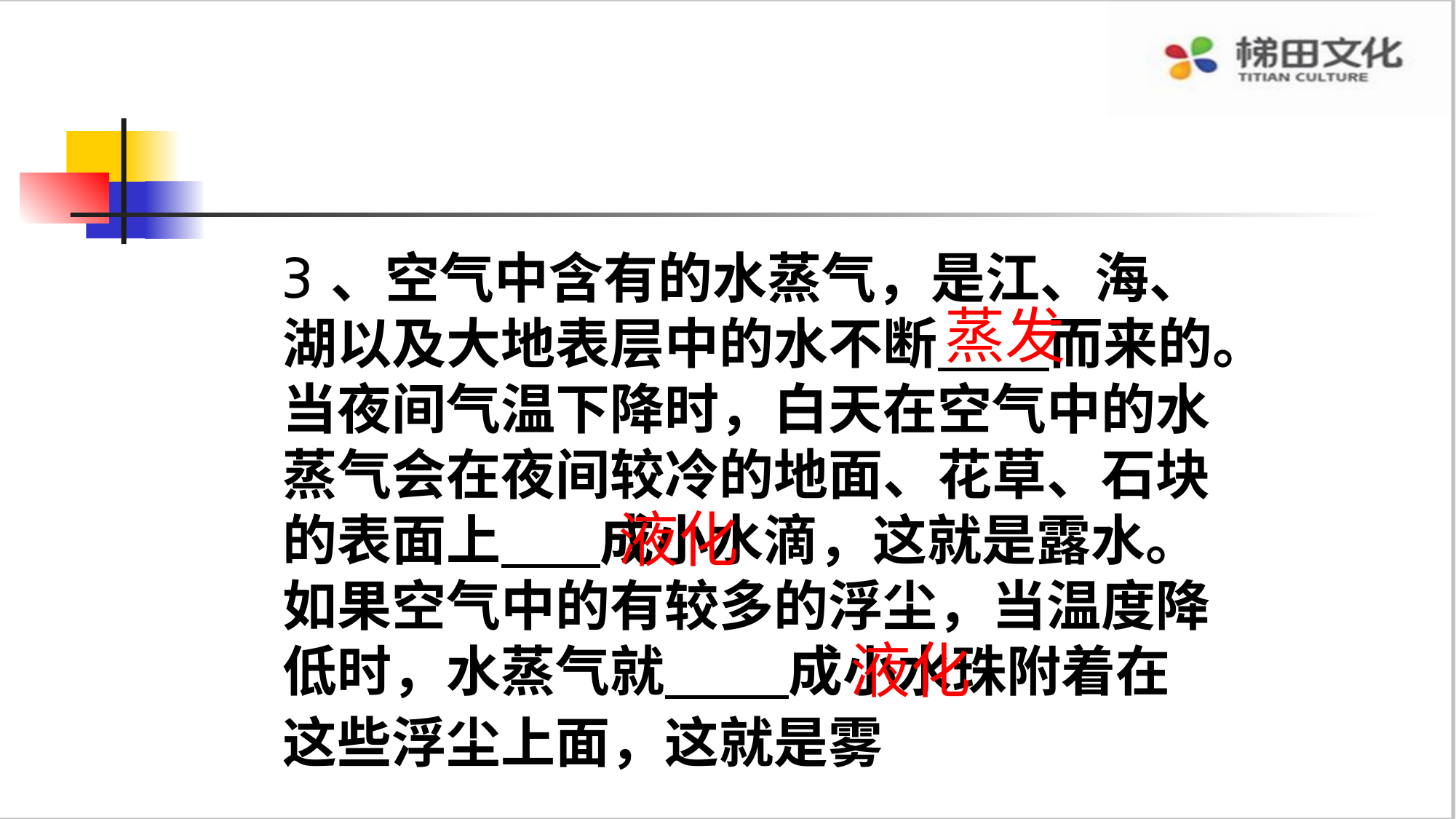

3、空气中含有的水蒸气，是江、海、湖以及大地表层中的水不断         而来的。当夜间气温下降时，白天在空气中的水蒸气会在夜间较冷的地面、花草、石块的表面上        成小水滴，这就是露水。如果空气中的有较多的浮尘，当温度降低时，水蒸气就          成小水珠附着在这些浮尘上面，这就是雾
蒸发
液化
液化